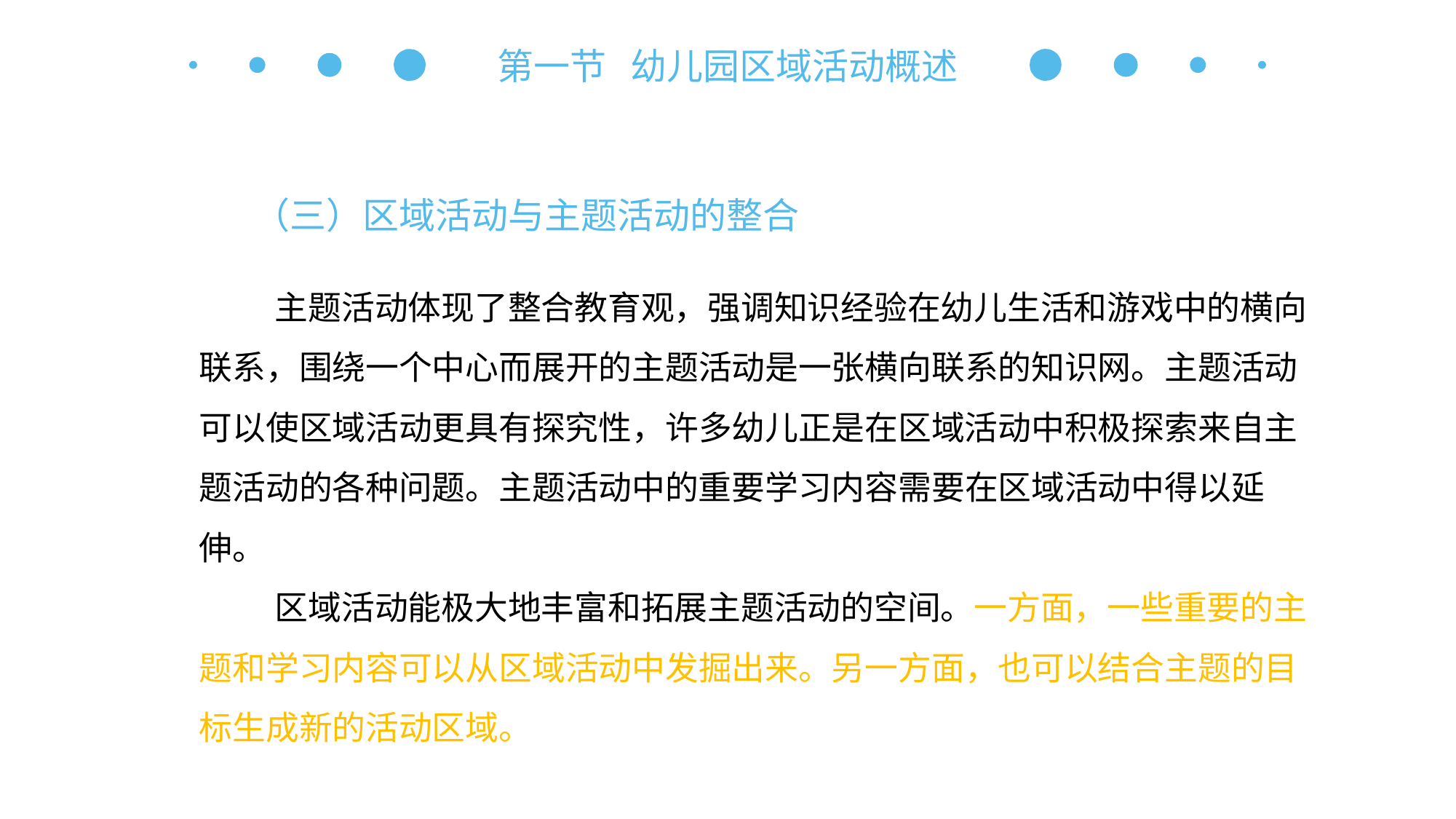

第一节   幼儿园区域活动概述

（三）区域活动与主题活动的整合
主题活动体现了整合教育观，强调知识经验在幼儿生活和游戏中的横向联系，围绕一个中心而展开的主题活动是一张横向联系的知识网。主题活动可以使区域活动更具有探究性，许多幼儿正是在区域活动中积极探索来自主题活动的各种问题。主题活动中的重要学习内容需要在区域活动中得以延伸。
区域活动能极大地丰富和拓展主题活动的空间。一方面，一些重要的主题和学习内容可以从区域活动中发掘出来。另一方面，也可以结合主题的目标生成新的活动区域。